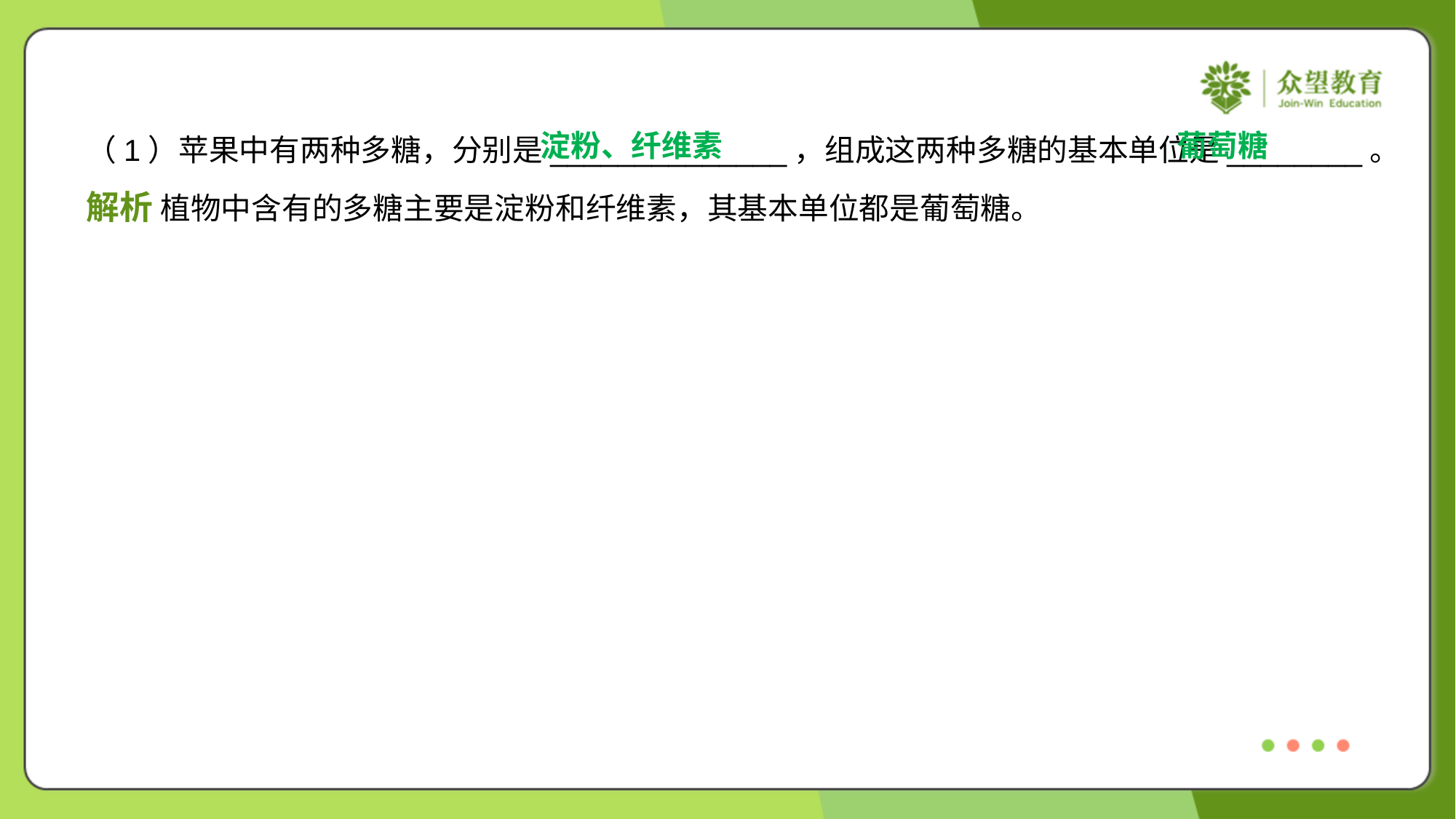

淀粉、纤维素
葡萄糖
（1）苹果中有两种多糖，分别是______________，组成这两种多糖的基本单位是________。
解析 植物中含有的多糖主要是淀粉和纤维素，其基本单位都是葡萄糖。